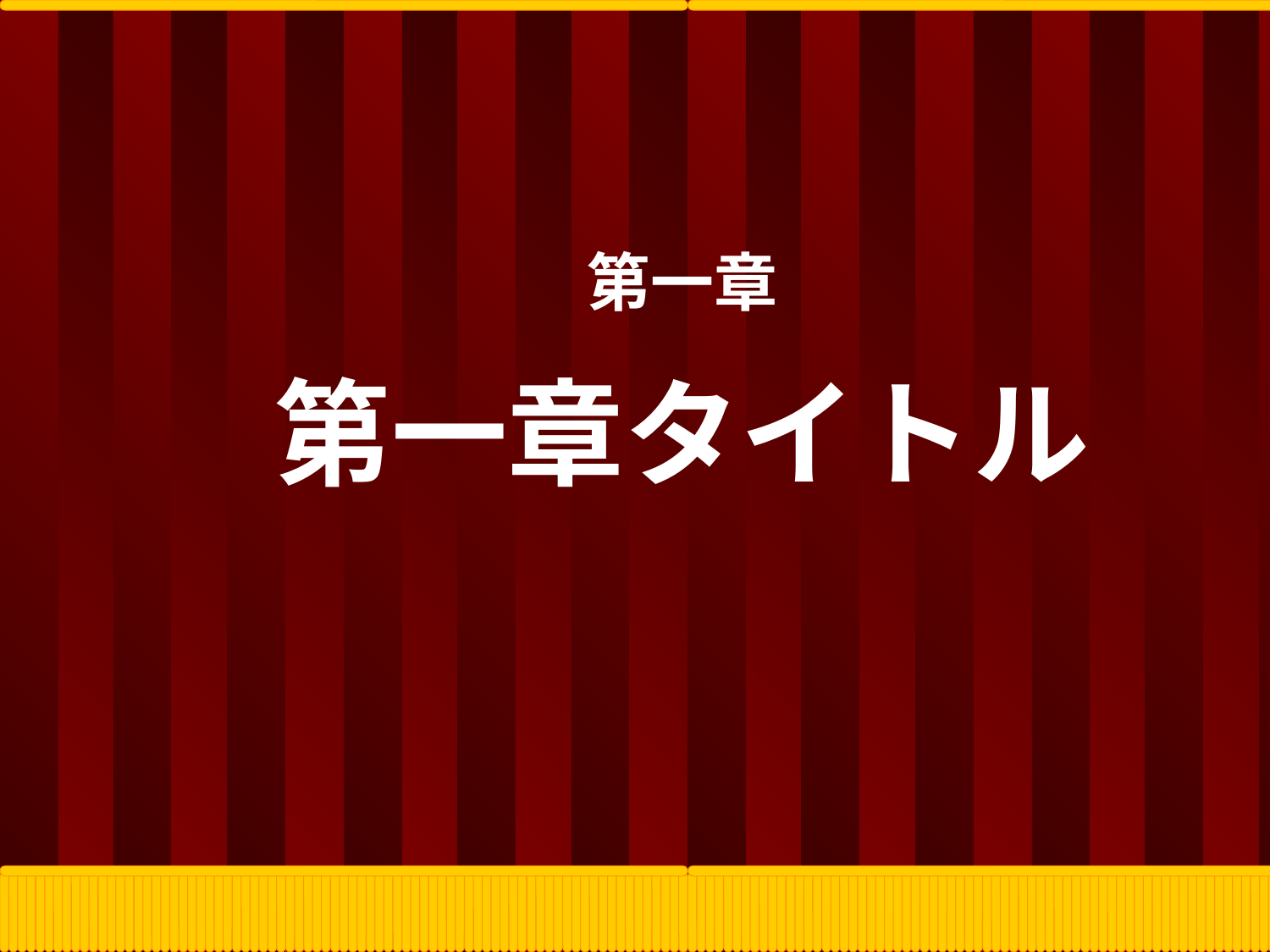

動作サンプル
１．動作サンプル
このページは動作サンプルです。スライドショーのボタンをクリックして実際にどのように表示されるのか、確認してみてください。
第一章
Photo（拡大）
Photo（詳細）
Photo（詳細）
第一章タイトル
Photo（詳細）
Photo（詳細）
主な用途
利用例

オフィスに
営業所に
オフィスに
営業所に